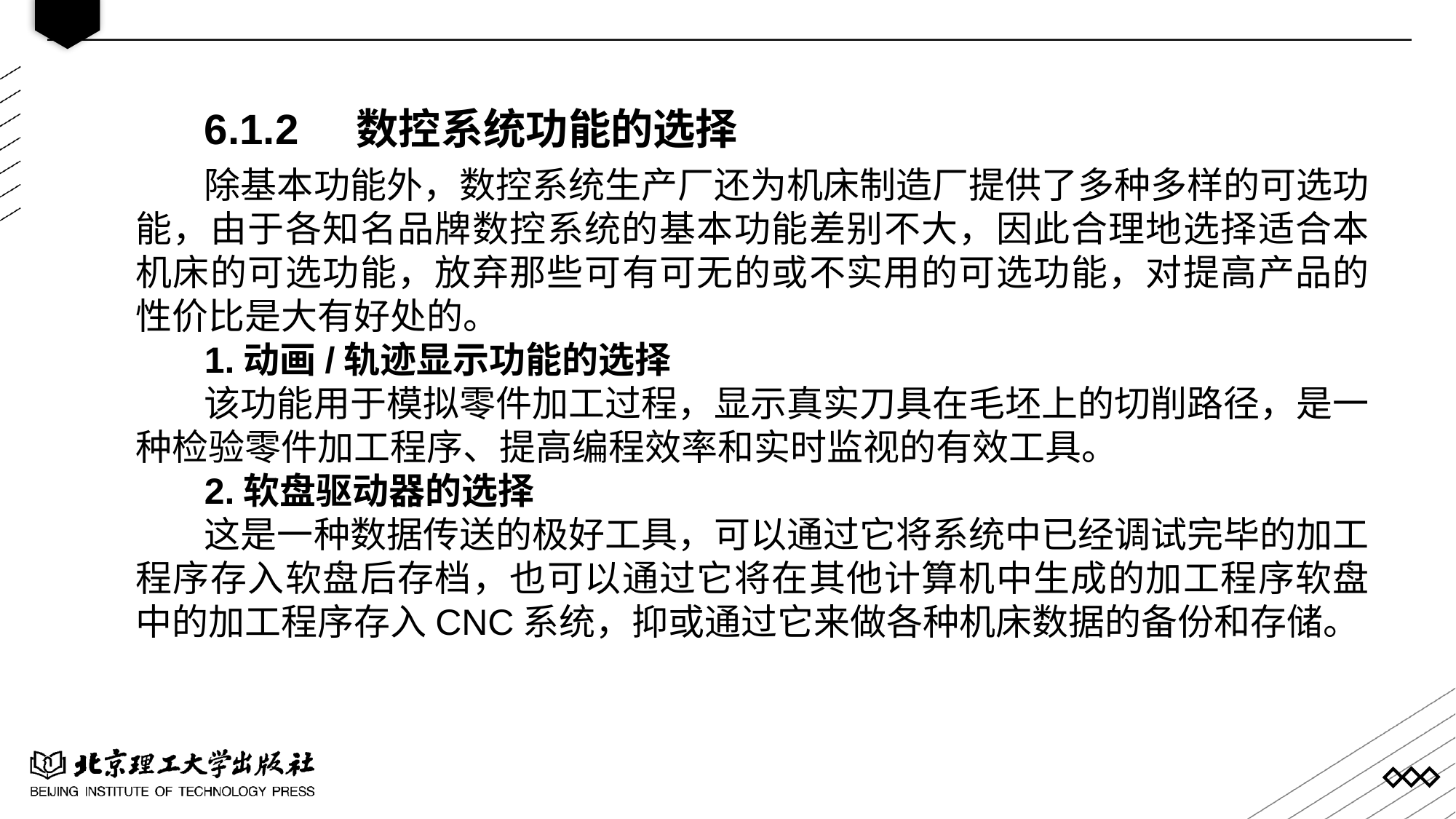

6.1.2    数控系统功能的选择
除基本功能外，数控系统生产厂还为机床制造厂提供了多种多样的可选功能，由于各知名品牌数控系统的基本功能差别不大，因此合理地选择适合本机床的可选功能，放弃那些可有可无的或不实用的可选功能，对提高产品的性价比是大有好处的。
1.动画/轨迹显示功能的选择
该功能用于模拟零件加工过程，显示真实刀具在毛坯上的切削路径，是一种检验零件加工程序、提高编程效率和实时监视的有效工具。
2.软盘驱动器的选择
这是一种数据传送的极好工具，可以通过它将系统中已经调试完毕的加工程序存入软盘后存档，也可以通过它将在其他计算机中生成的加工程序软盘中的加工程序存入CNC系统，抑或通过它来做各种机床数据的备份和存储。